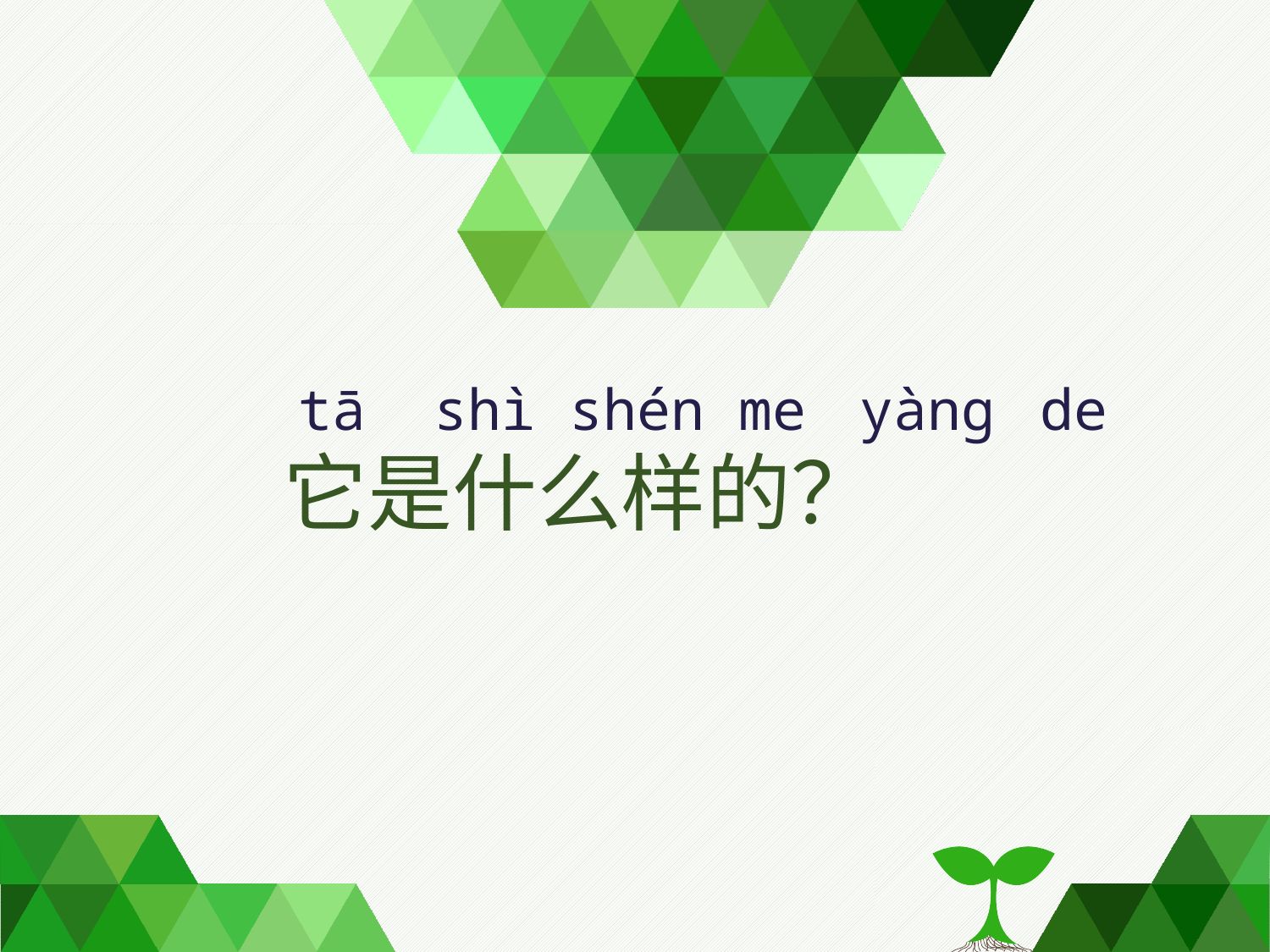

tā  shì shén me  yàng  de
# 它是什么样的？